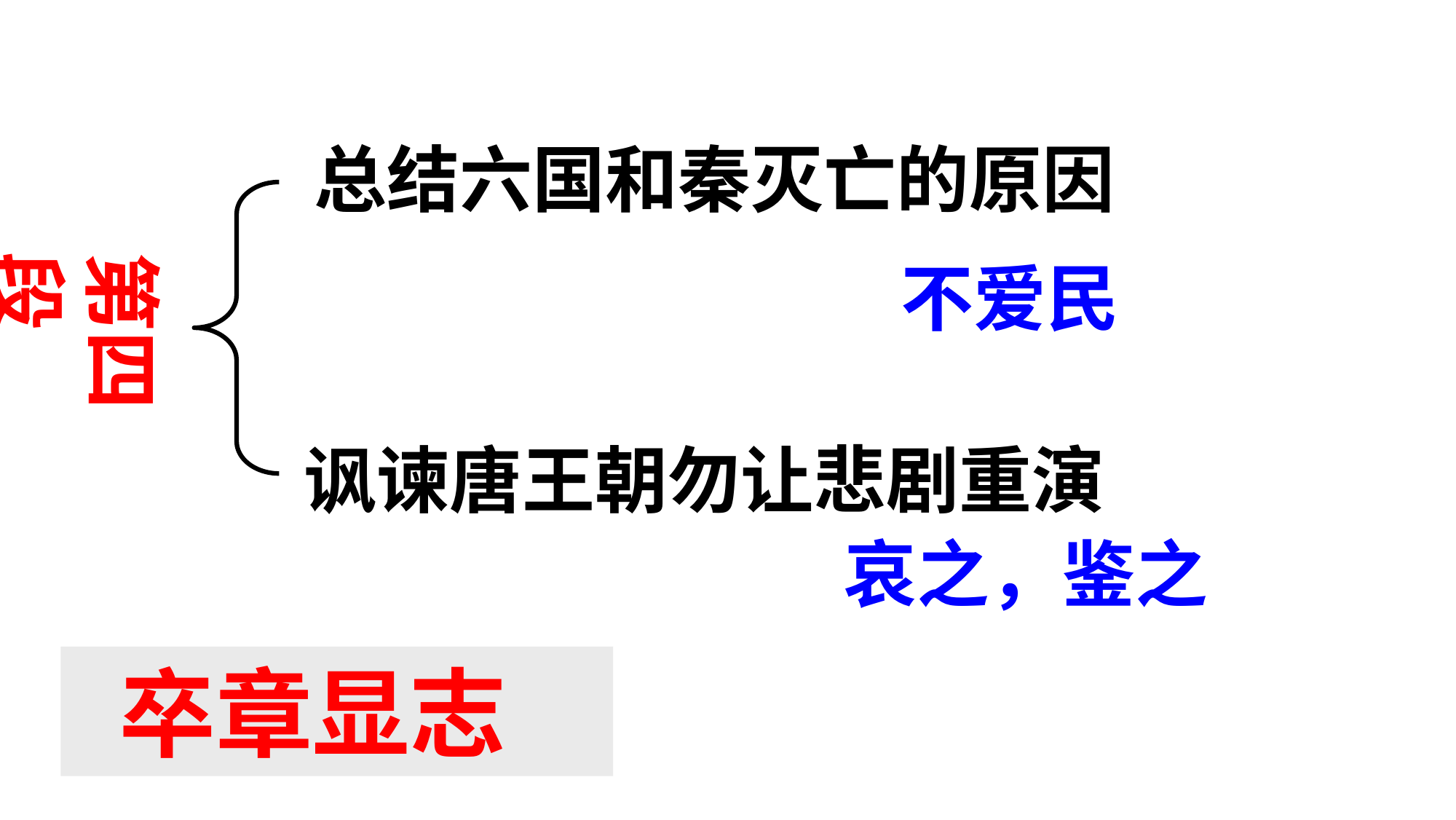

总结六国和秦灭亡的原因

第四段
 不爱民
讽谏唐王朝勿让悲剧重演
哀之，鉴之
 卒章显志